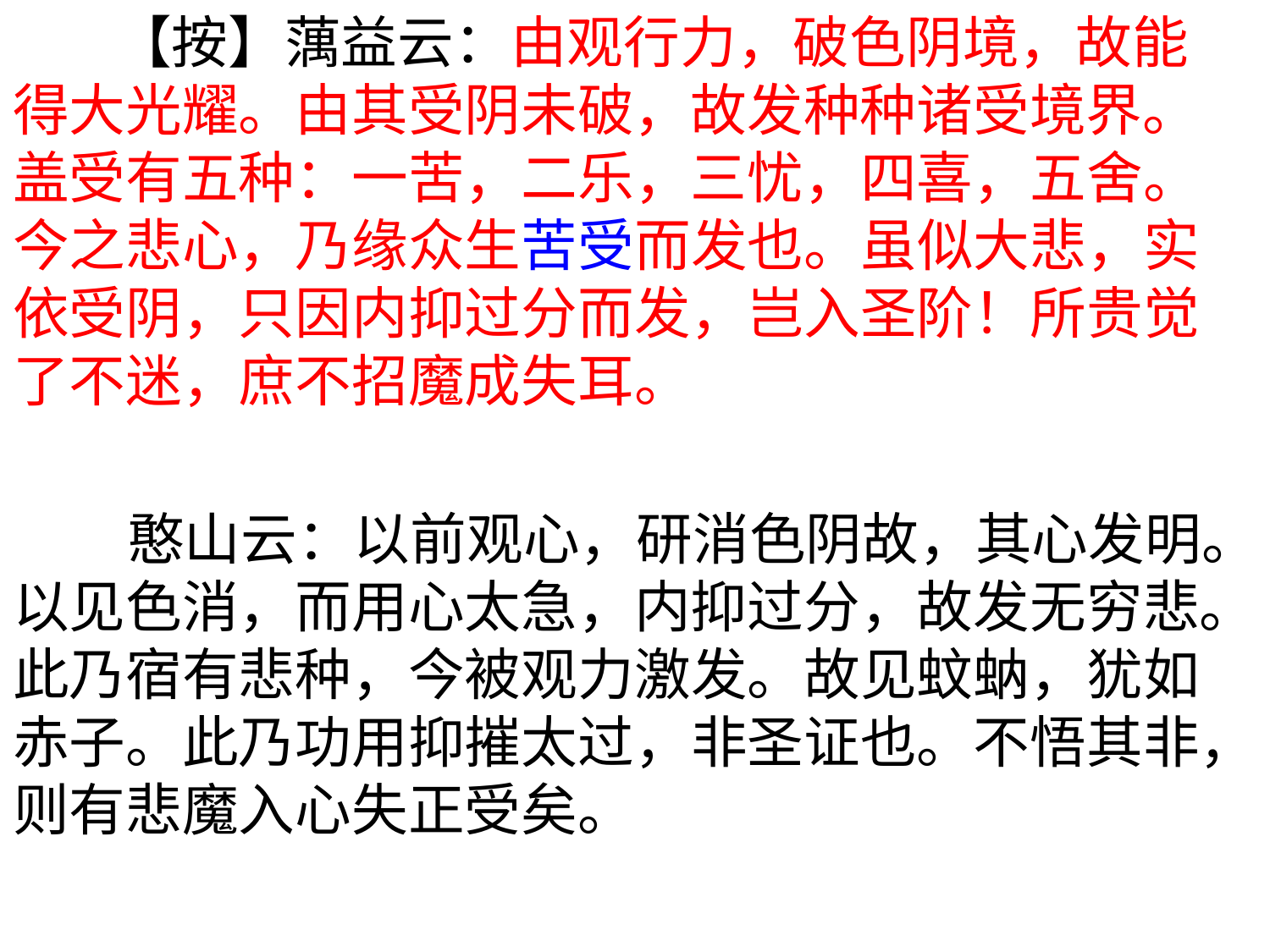

【按】蕅益云：由观行力，破色阴境，故能得大光耀。由其受阴未破，故发种种诸受境界。盖受有五种：一苦，二乐，三忧，四喜，五舍。今之悲心，乃缘众生苦受而发也。虽似大悲，实依受阴，只因内抑过分而发，岂入圣阶！所贵觉了不迷，庶不招魔成失耳。

        憨山云：以前观心，研消色阴故，其心发明。以见色消，而用心太急，内抑过分，故发无穷悲。此乃宿有悲种，今被观力激发。故见蚊蚋，犹如赤子。此乃功用抑摧太过，非圣证也。不悟其非，则有悲魔入心失正受矣。